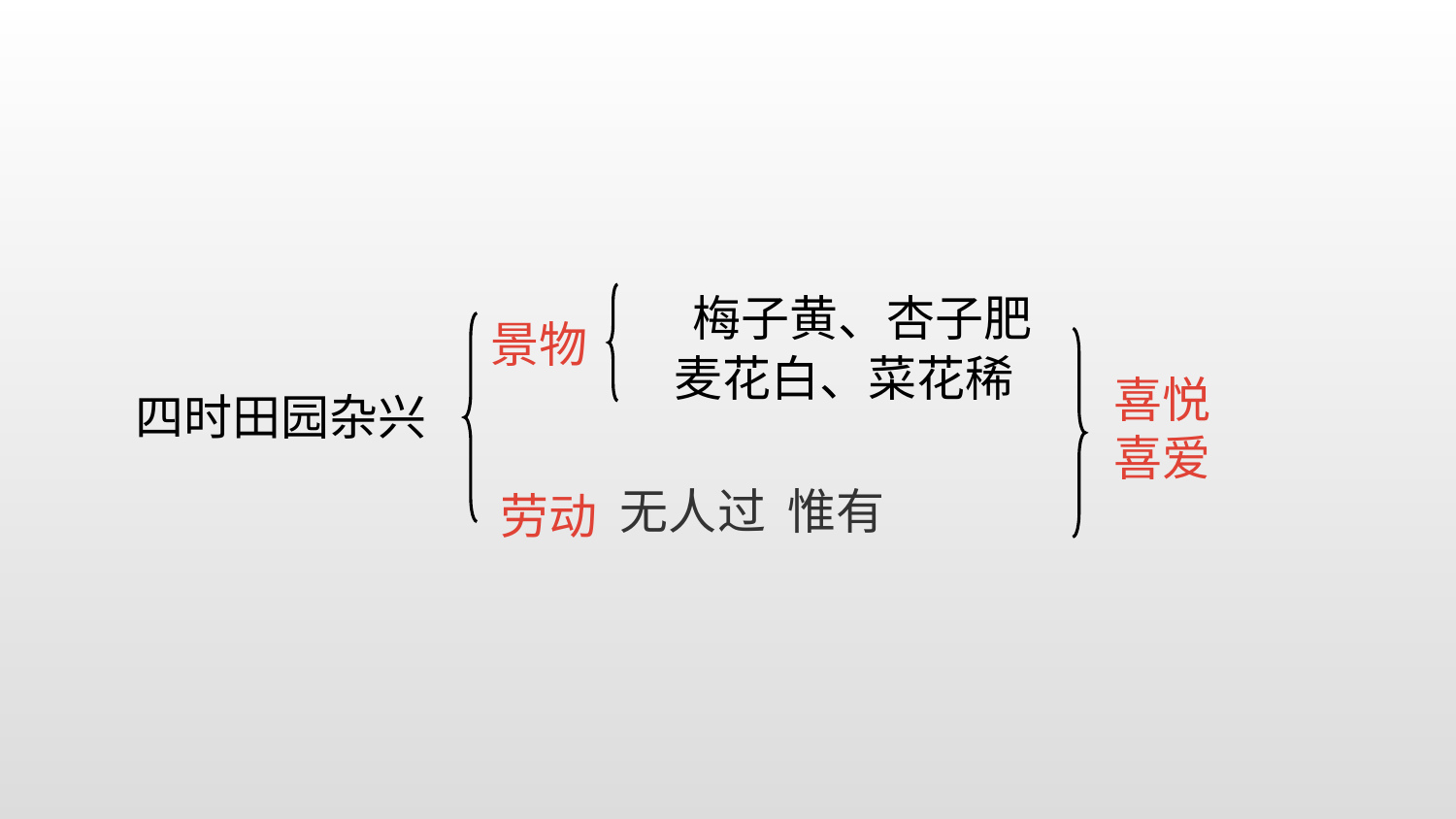

梅子黄、杏子肥

景物

麦花白、菜花稀
喜悦
喜爱
四时田园杂兴
劳动
 无人过  惟有